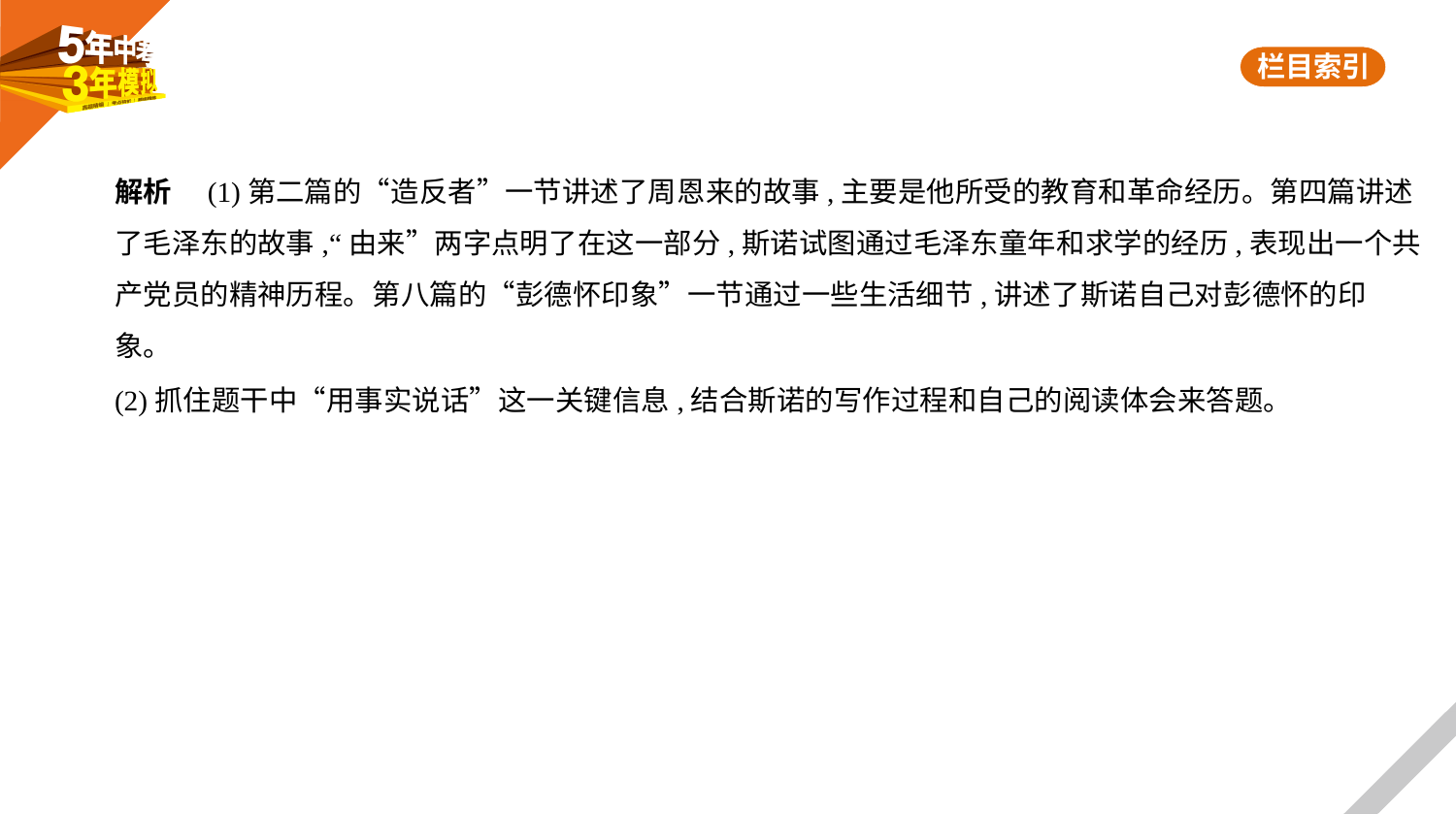

解析　(1)第二篇的“造反者”一节讲述了周恩来的故事,主要是他所受的教育和革命经历。第四篇讲述
了毛泽东的故事,“由来”两字点明了在这一部分,斯诺试图通过毛泽东童年和求学的经历,表现出一个共
产党员的精神历程。第八篇的“彭德怀印象”一节通过一些生活细节,讲述了斯诺自己对彭德怀的印
象。
(2)抓住题干中“用事实说话”这一关键信息,结合斯诺的写作过程和自己的阅读体会来答题。